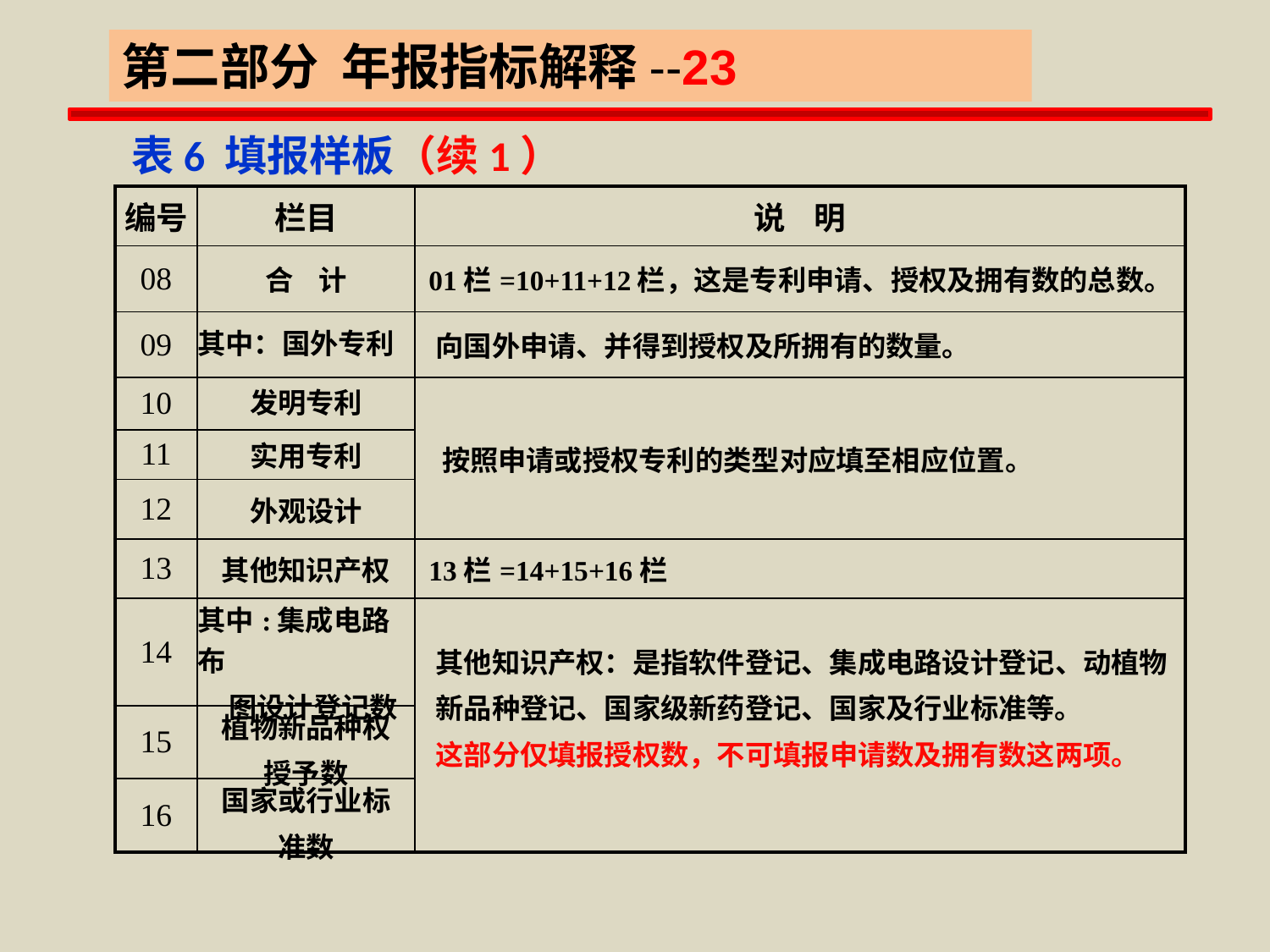

第二部分  年报指标解释--23

  表6 填报样板（续1）
| 编号 | 栏目 | 说 明 |
| --- | --- | --- |
| 08 | 合 计 | 01栏=10+11+12栏，这是专利申请、授权及拥有数的总数。 |
| 09 | 其中：国外专利 | 向国外申请、并得到授权及所拥有的数量。 |
| 10 | 发明专利 | 按照申请或授权专利的类型对应填至相应位置。 |
| 11 | 实用专利 |  |
| 12 | 外观设计 |  |
| 13 | 其他知识产权 | 13栏=14+15+16栏 |
| 14 | 其中:集成电路布 图设计登记数 | 其他知识产权：是指软件登记、集成电路设计登记、动植物 新品种登记、国家级新药登记、国家及行业标准等。 这部分仅填报授权数，不可填报申请数及拥有数这两项。 |
| 15 | 植物新品种权 授予数 |  |
| 16 | 国家或行业标 准数 |  |